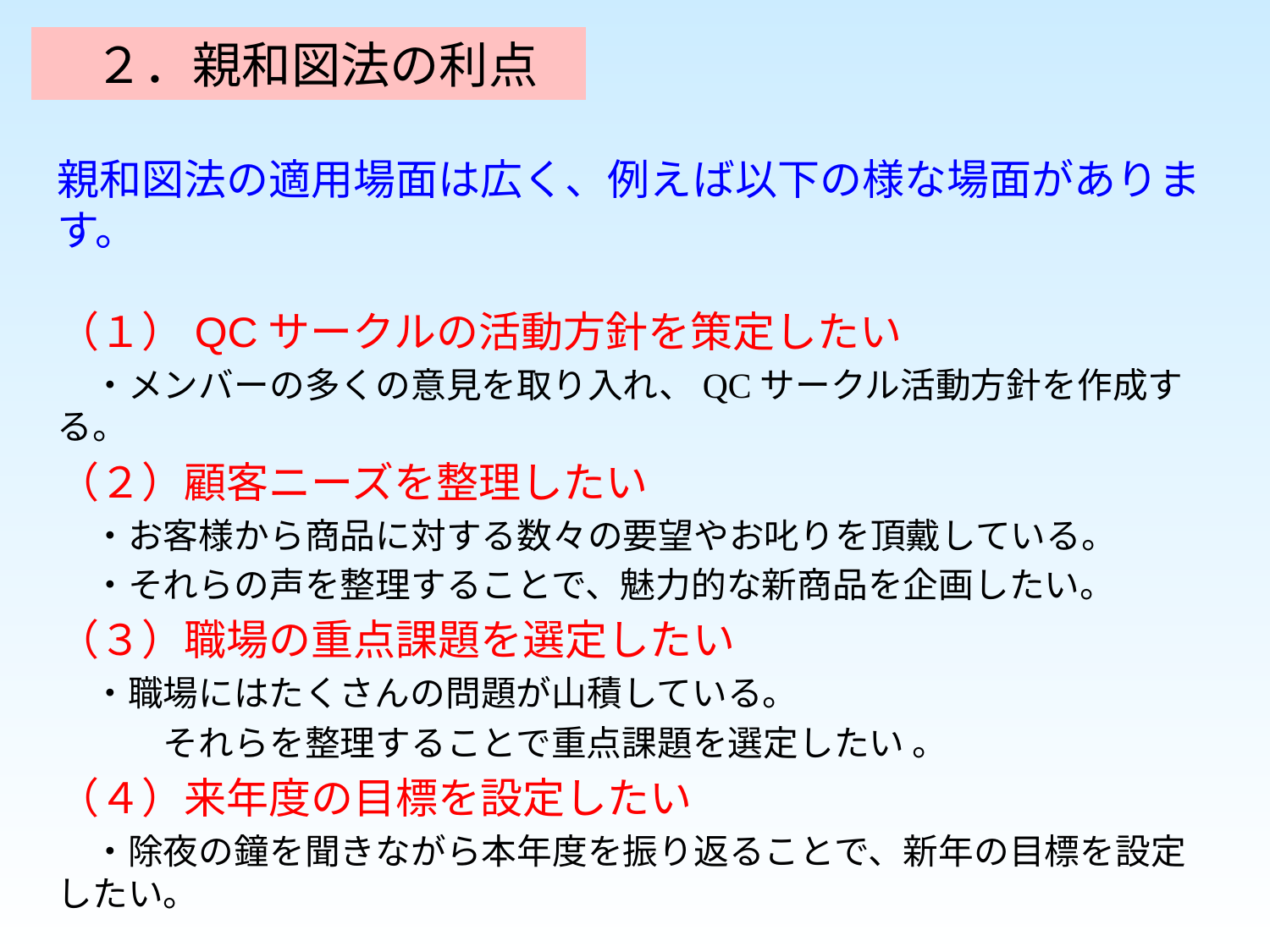

２．親和図法の利点
親和図法の適用場面は広く、例えば以下の様な場面があります。

（１）QCサークルの活動方針を策定したい
　・メンバーの多くの意見を取り入れ、QCサークル活動方針を作成する。
（２）顧客ニーズを整理したい
　・お客様から商品に対する数々の要望やお叱りを頂戴している。
　・それらの声を整理することで、魅力的な新商品を企画したい。
（３）職場の重点課題を選定したい
　・職場にはたくさんの問題が山積している。
　　　それらを整理することで重点課題を選定したい 。
（４）来年度の目標を設定したい
　・除夜の鐘を聞きながら本年度を振り返ることで、新年の目標を設定したい。

　　　　色々な場面で活用してほしいツールです。